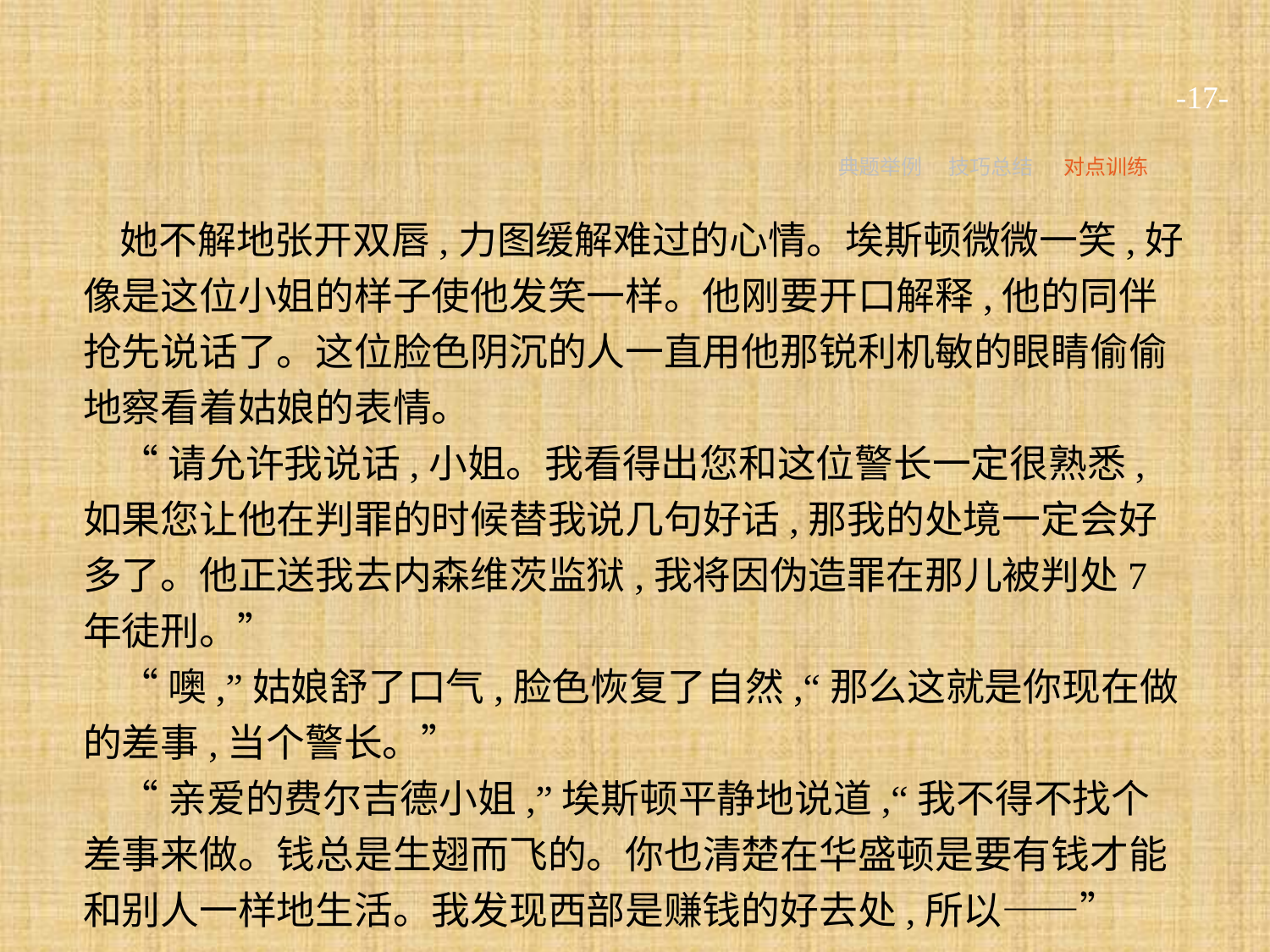

-17-
典题举例
技巧总结
对点训练
她不解地张开双唇,力图缓解难过的心情。埃斯顿微微一笑,好像是这位小姐的样子使他发笑一样。他刚要开口解释,他的同伴抢先说话了。这位脸色阴沉的人一直用他那锐利机敏的眼睛偷偷地察看着姑娘的表情。
“请允许我说话,小姐。我看得出您和这位警长一定很熟悉,如果您让他在判罪的时候替我说几句好话,那我的处境一定会好多了。他正送我去内森维茨监狱,我将因伪造罪在那儿被判处7年徒刑。”
“噢,”姑娘舒了口气,脸色恢复了自然,“那么这就是你现在做的差事,当个警长。”
“亲爱的费尔吉德小姐,”埃斯顿平静地说道,“我不得不找个差事来做。钱总是生翅而飞的。你也清楚在华盛顿是要有钱才能和别人一样地生活。我发现西部是赚钱的好去处,所以——”